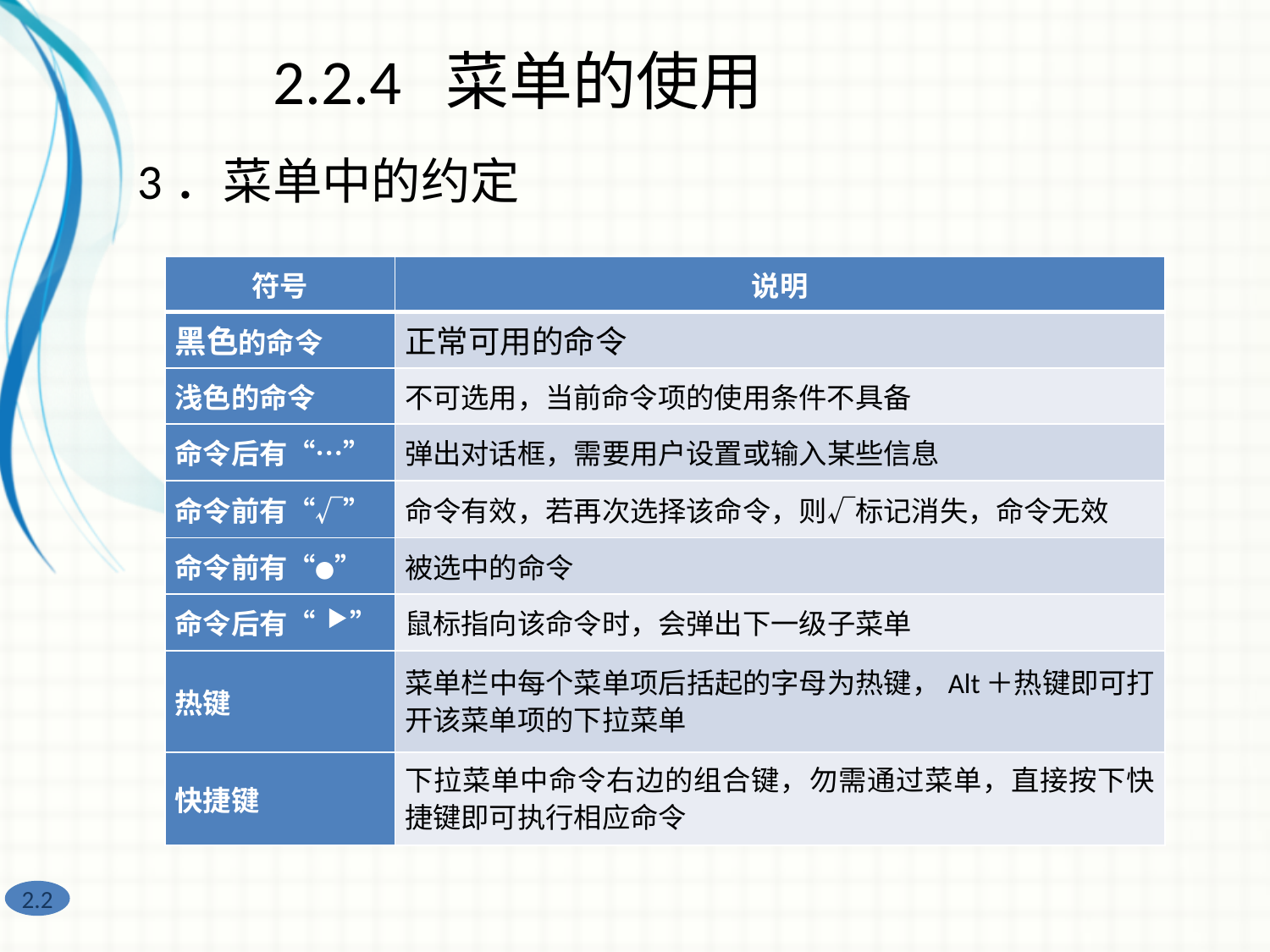

2.2.4  菜单的使用
3．菜单中的约定
| 符号 | 说明 |
| --- | --- |
| 黑色的命令 | 正常可用的命令 |
| 浅色的命令 | 不可选用，当前命令项的使用条件不具备 |
| 命令后有“…” | 弹出对话框，需要用户设置或输入某些信息 |
| 命令前有“√” | 命令有效，若再次选择该命令，则√标记消失，命令无效 |
| 命令前有“●” | 被选中的命令 |
| 命令后有“ 　” | 鼠标指向该命令时，会弹出下一级子菜单 |
| 热键 | 菜单栏中每个菜单项后括起的字母为热键，Alt＋热键即可打开该菜单项的下拉菜单 |
| 快捷键 | 下拉菜单中命令右边的组合键，勿需通过菜单，直接按下快捷键即可执行相应命令 |